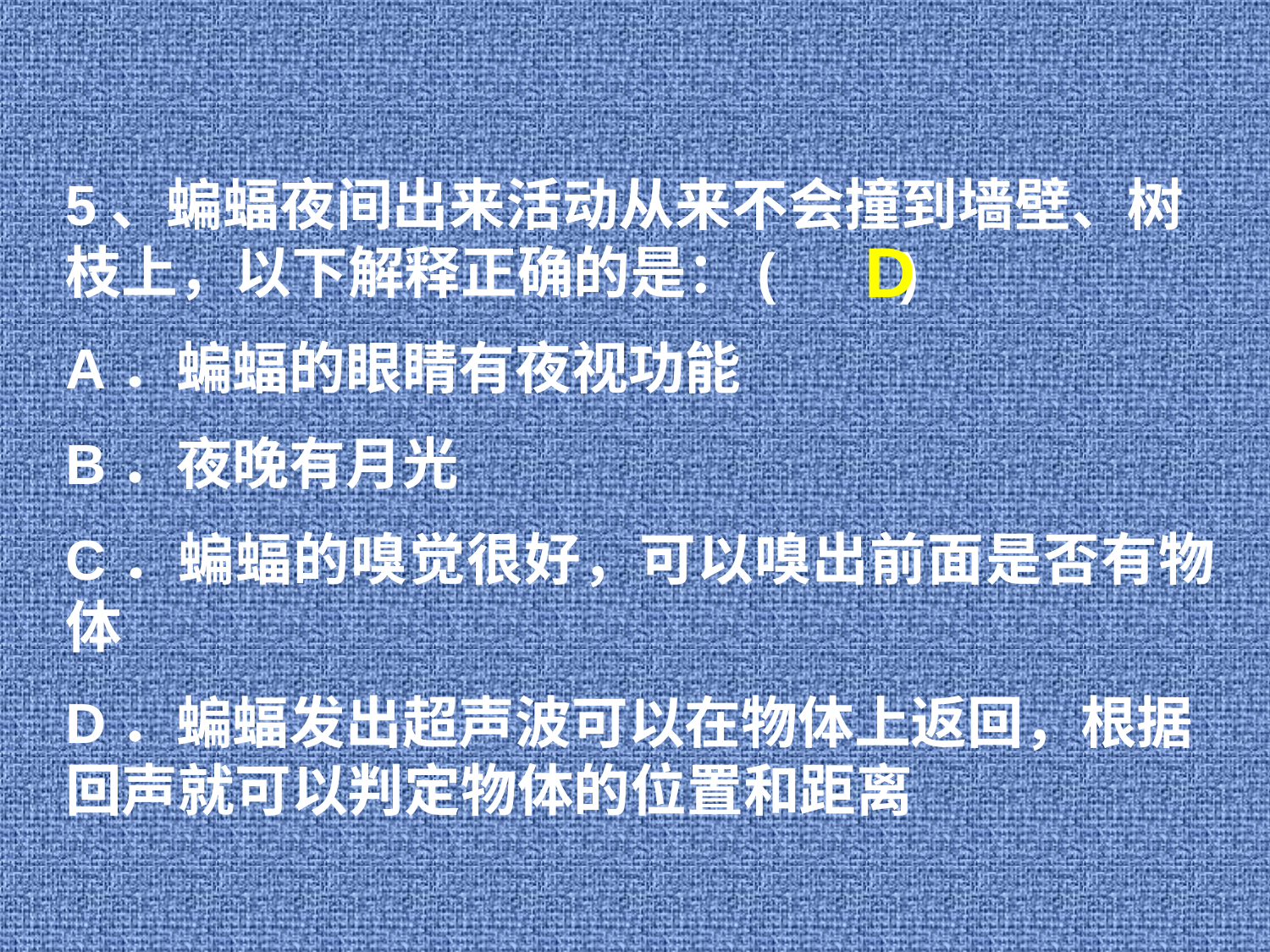

5、蝙蝠夜间出来活动从来不会撞到墙壁、树枝上，以下解释正确的是：(        )
A．蝙蝠的眼睛有夜视功能
B．夜晚有月光
C．蝙蝠的嗅觉很好，可以嗅出前面是否有物体
D．蝙蝠发出超声波可以在物体上返回，根据回声就可以判定物体的位置和距离
D